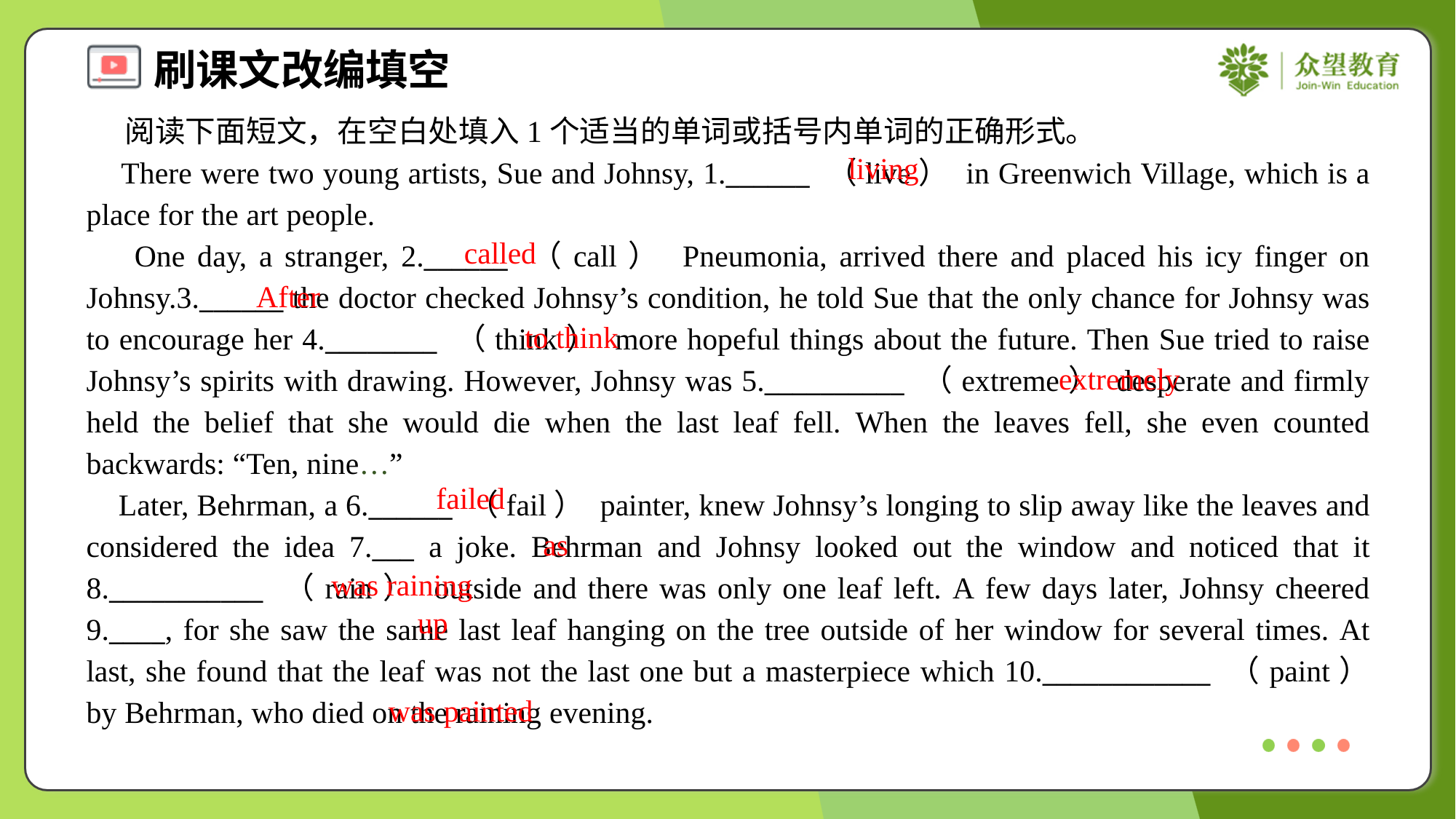

阅读下面短文，在空白处填入1个适当的单词或括号内单词的正确形式。
    There were two young artists, Sue and Johnsy, 1.______ （live） in Greenwich Village, which is a place for the art people.
    One day, a stranger, 2.______ （call） Pneumonia, arrived there and placed his icy finger on Johnsy.3.______ the doctor checked Johnsy’s condition, he told Sue that the only chance for Johnsy was to encourage her 4.________ （think） more hopeful things about the future. Then Sue tried to raise Johnsy’s spirits with drawing. However, Johnsy was 5.__________ （extreme） desperate and firmly held the belief that she would die when the last leaf fell. When the leaves fell, she even counted backwards: “Ten, nine…”
    Later, Behrman, a 6.______ （fail） painter, knew Johnsy’s longing to slip away like the leaves and considered the idea 7.___ a joke. Behrman and Johnsy looked out the window and noticed that it 8.___________ （rain） outside and there was only one leaf left. A few days later, Johnsy cheered 9.____, for she saw the same last leaf hanging on the tree outside of her window for several times. At last, she found that the leaf was not the last one but a masterpiece which 10.____________ （paint） by Behrman, who died on the raining evening.
living
called
After
to think
extremely
failed
as
was raining
up
was painted